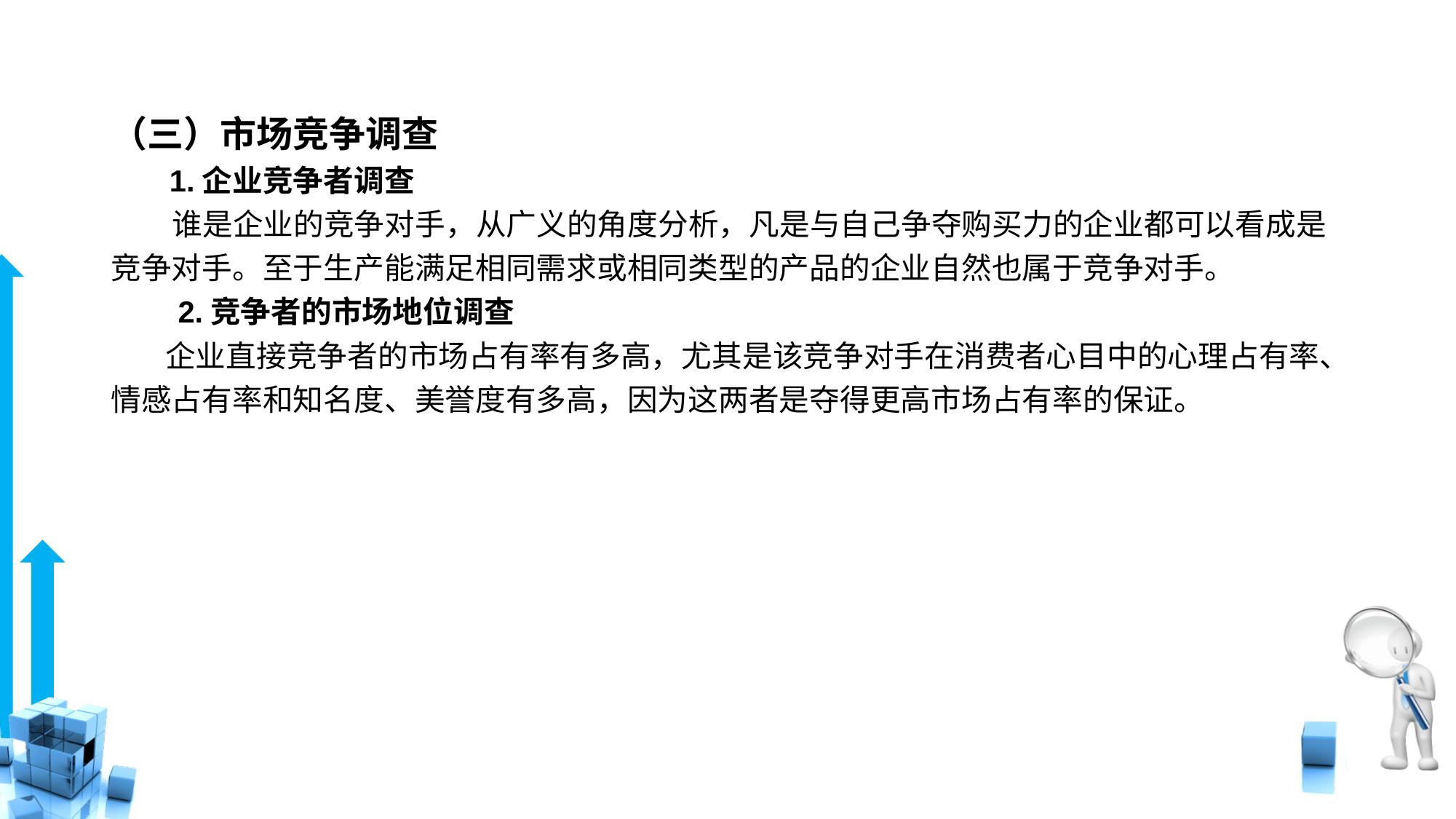

# （三）市场竞争调查
       1.企业竞争者调查
        谁是企业的竞争对手，从广义的角度分析，凡是与自己争夺购买力的企业都可以看成是竞争对手。至于生产能满足相同需求或相同类型的产品的企业自然也属于竞争对手。
        2.竞争者的市场地位调查
       企业直接竞争者的市场占有率有多高，尤其是该竞争对手在消费者心目中的心理占有率、情感占有率和知名度、美誉度有多高，因为这两者是夺得更高市场占有率的保证。